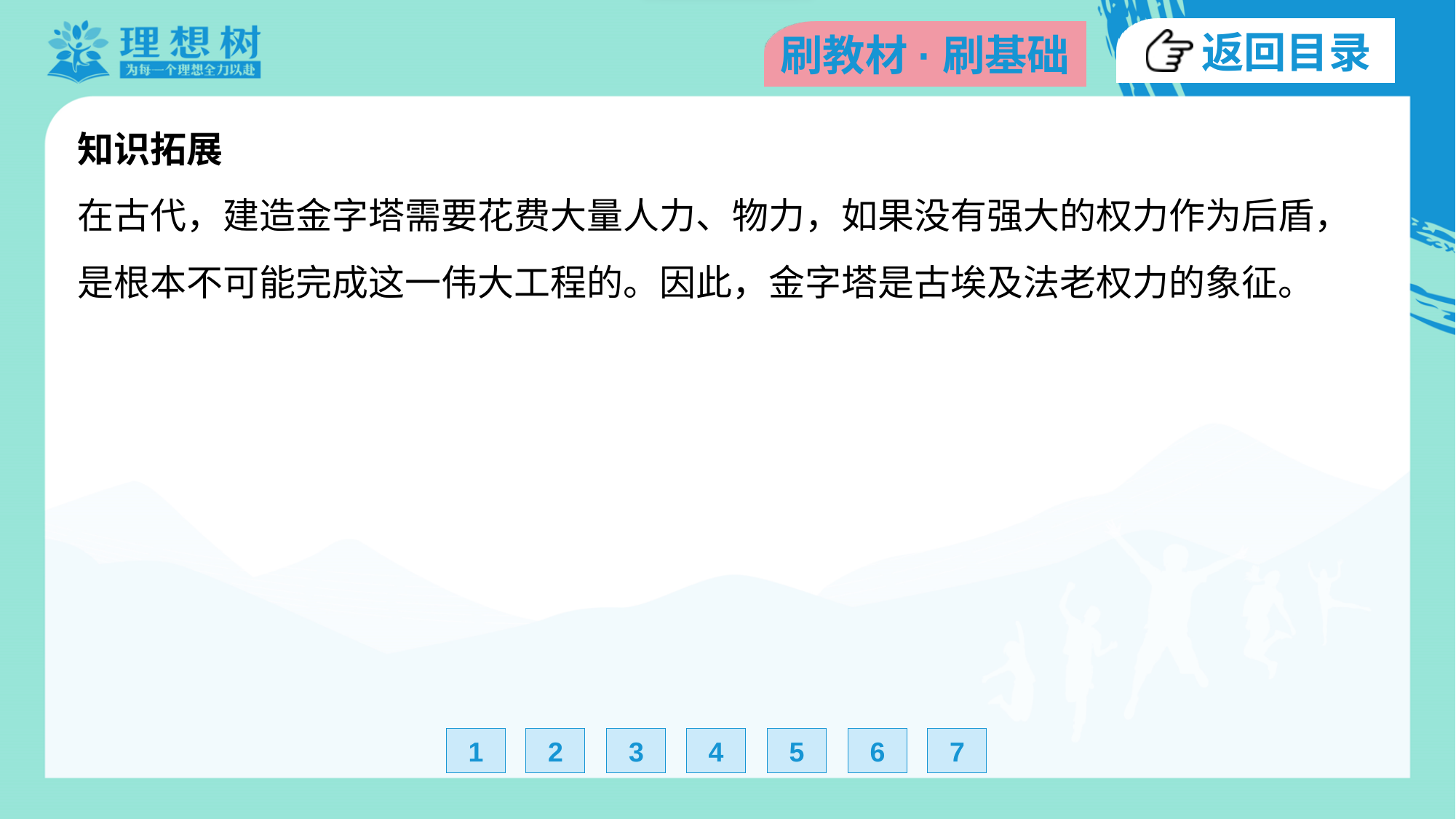

知识拓展
在古代，建造金字塔需要花费大量人力、物力，如果没有强大的权力作为后盾，
是根本不可能完成这一伟大工程的。因此，金字塔是古埃及法老权力的象征。